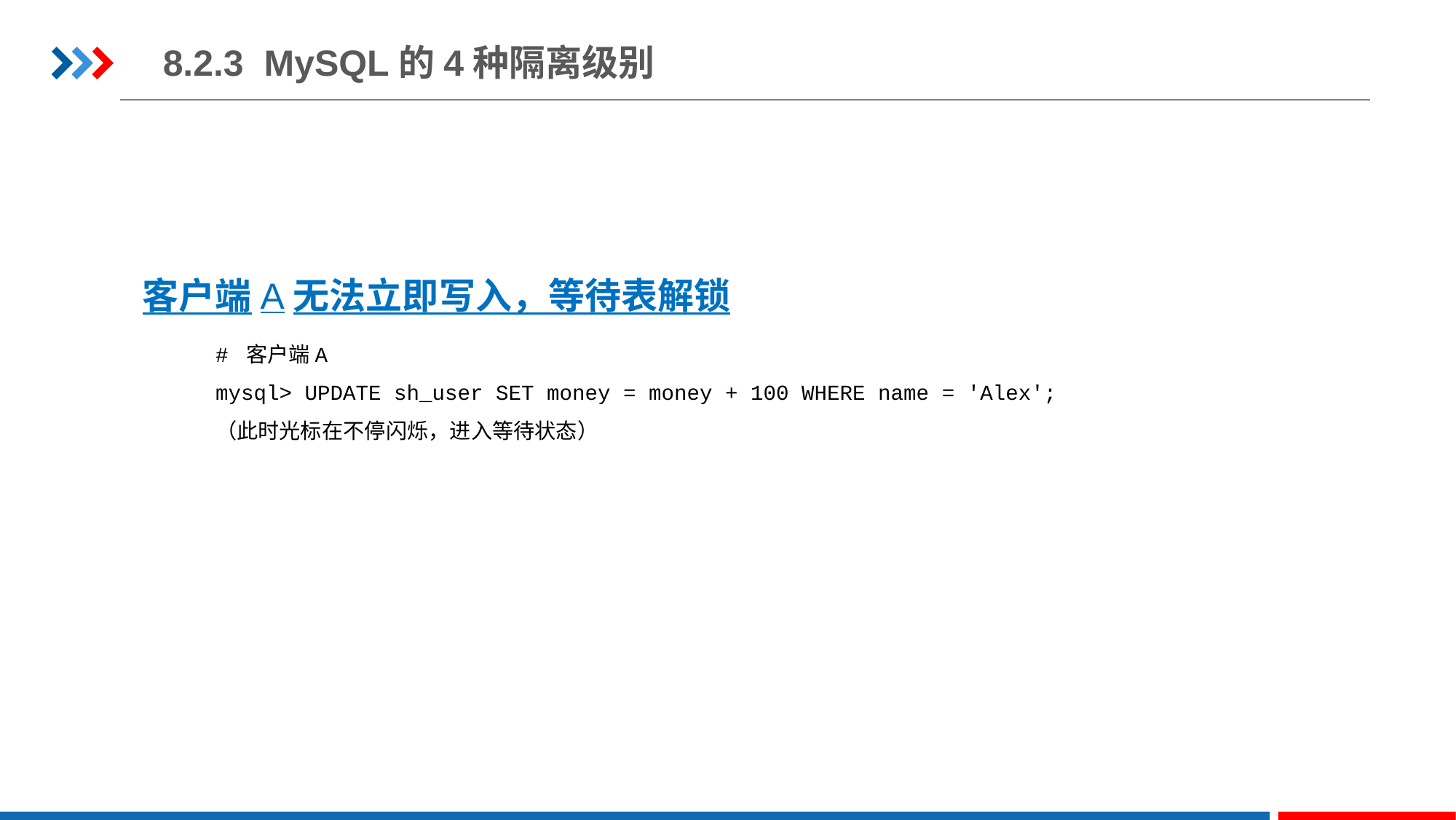

8.2.3  MySQL的4种隔离级别
客户端A无法立即写入，等待表解锁
# 客户端A
mysql> UPDATE sh_user SET money = money + 100 WHERE name = 'Alex';
（此时光标在不停闪烁，进入等待状态）